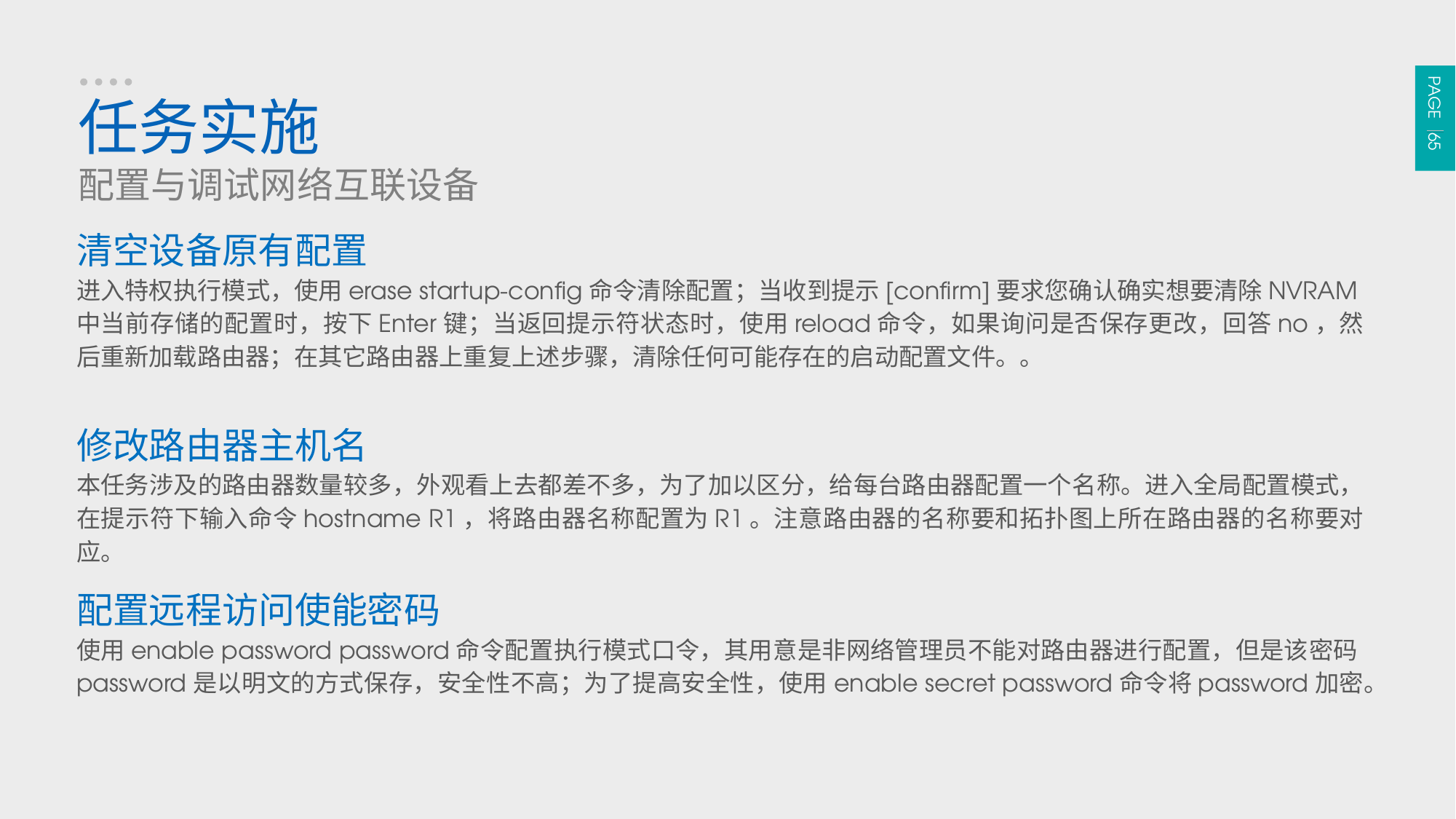

PAGE   65
任务实施
配置与调试网络互联设备
清空设备原有配置
进入特权执行模式，使用erase startup-config命令清除配置；当收到提示[confirm]要求您确认确实想要清除NVRAM中当前存储的配置时，按下Enter键；当返回提示符状态时，使用reload命令，如果询问是否保存更改，回答no，然后重新加载路由器；在其它路由器上重复上述步骤，清除任何可能存在的启动配置文件。。
修改路由器主机名
本任务涉及的路由器数量较多，外观看上去都差不多，为了加以区分，给每台路由器配置一个名称。进入全局配置模式，在提示符下输入命令hostname R1，将路由器名称配置为R1。注意路由器的名称要和拓扑图上所在路由器的名称要对应。
配置远程访问使能密码
使用enable password password命令配置执行模式口令，其用意是非网络管理员不能对路由器进行配置，但是该密码password是以明文的方式保存，安全性不高；为了提高安全性，使用enable secret password命令将password加密。